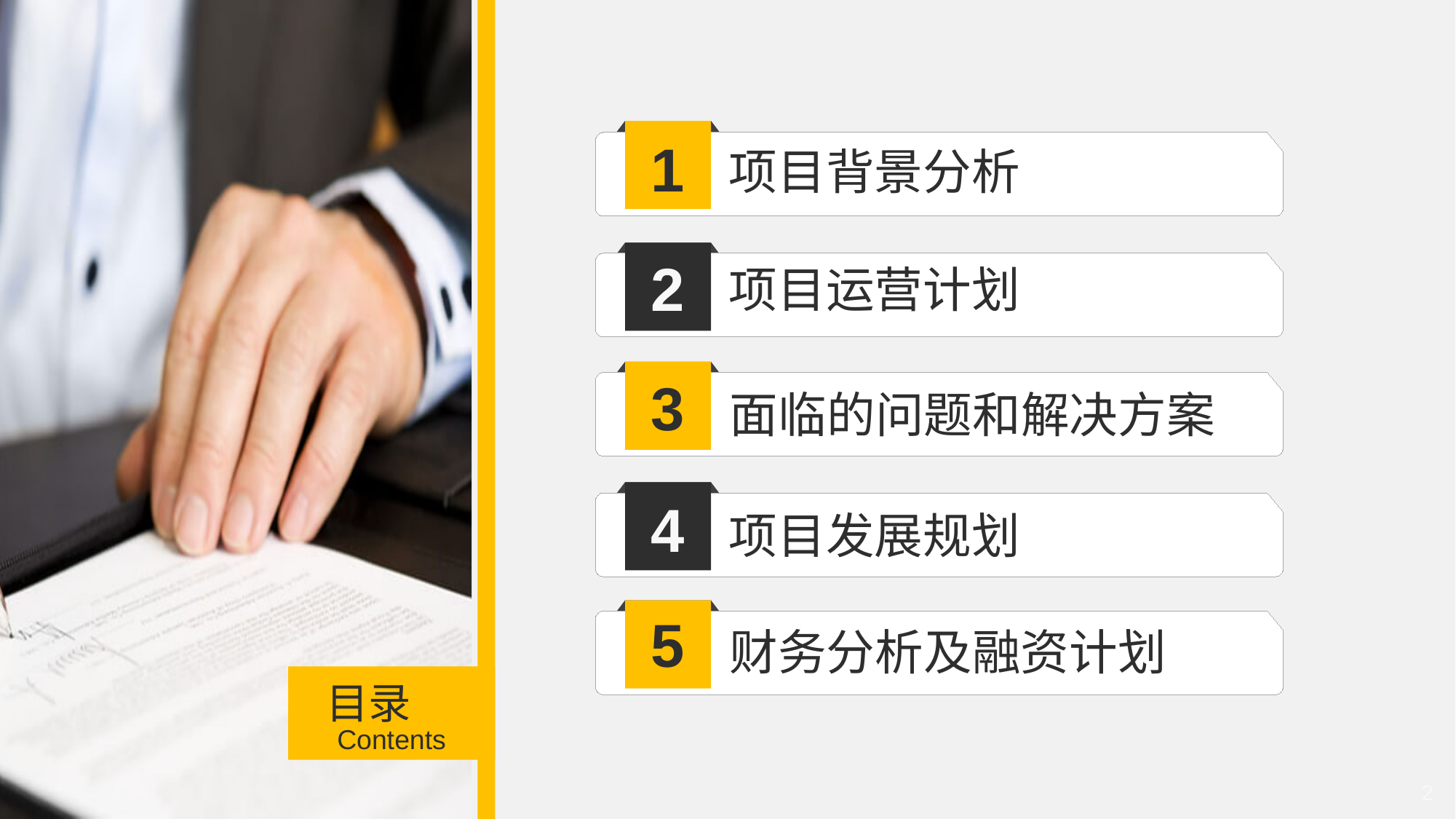

1

项目背景分析

2

项目运营计划

3

面临的问题和解决方案

4

项目发展规划

5

财务分析及融资计划

目录
Contents